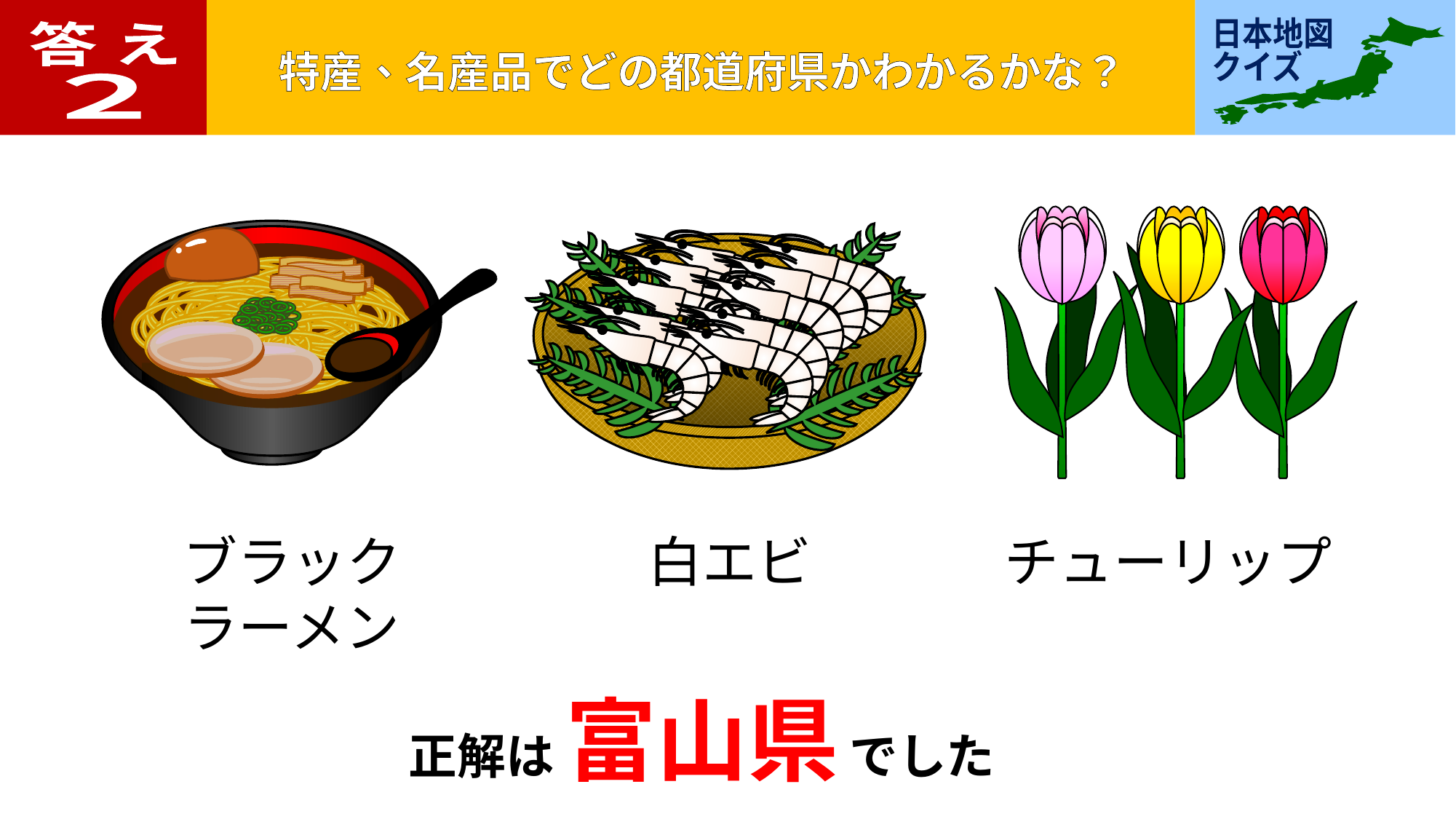

答 え
２

ブラック
ラーメン
白エビ
チューリップ
正解は 富山県 でした